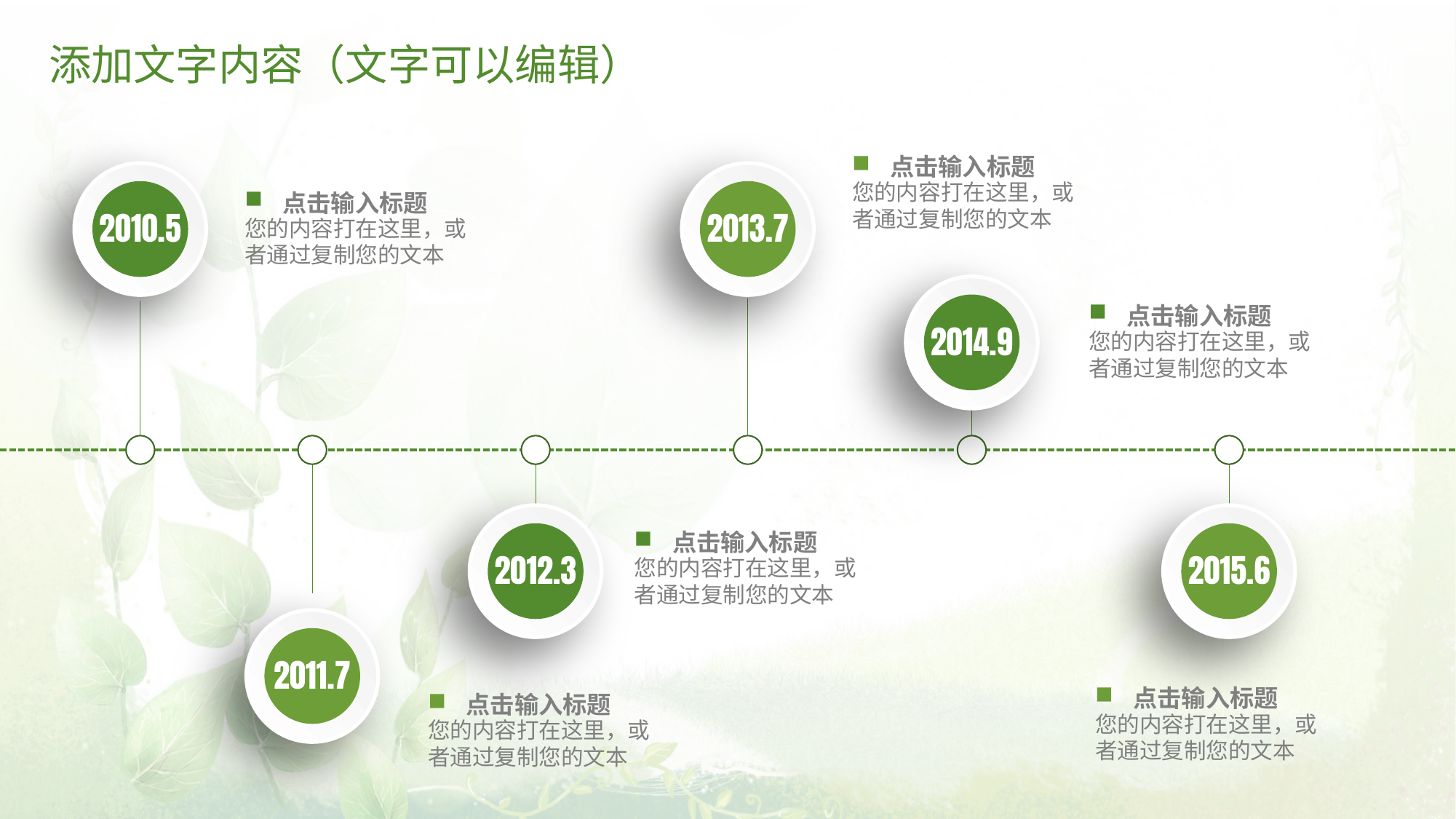

# 添加文字内容（文字可以编辑）
点击输入标题

2010.5

2013.7

您的内容打在这里，或者通过复制您的文本
点击输入标题
您的内容打在这里，或者通过复制您的文本

2014.9

点击输入标题
您的内容打在这里，或者通过复制您的文本

2011.7

2012.3

2015.6
点击输入标题
您的内容打在这里，或者通过复制您的文本
点击输入标题
点击输入标题
您的内容打在这里，或者通过复制您的文本
您的内容打在这里，或者通过复制您的文本